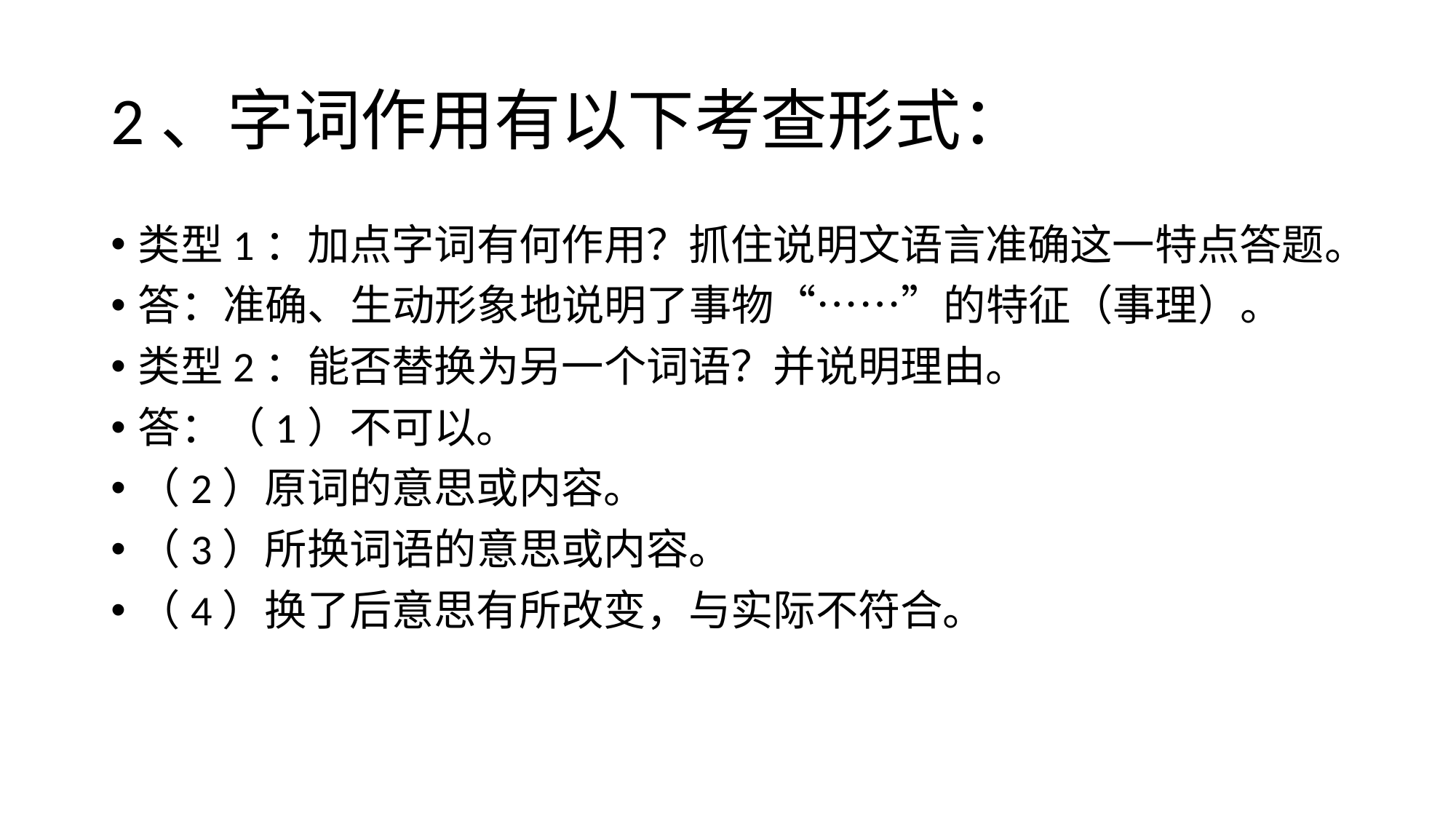

# 2、字词作用有以下考查形式：
类型1：加点字词有何作用？抓住说明文语言准确这一特点答题。
答：准确、生动形象地说明了事物“……”的特征（事理）。
类型2：能否替换为另一个词语？并说明理由。
答：（1）不可以。
（2）原词的意思或内容。
（3）所换词语的意思或内容。
（4）换了后意思有所改变，与实际不符合。